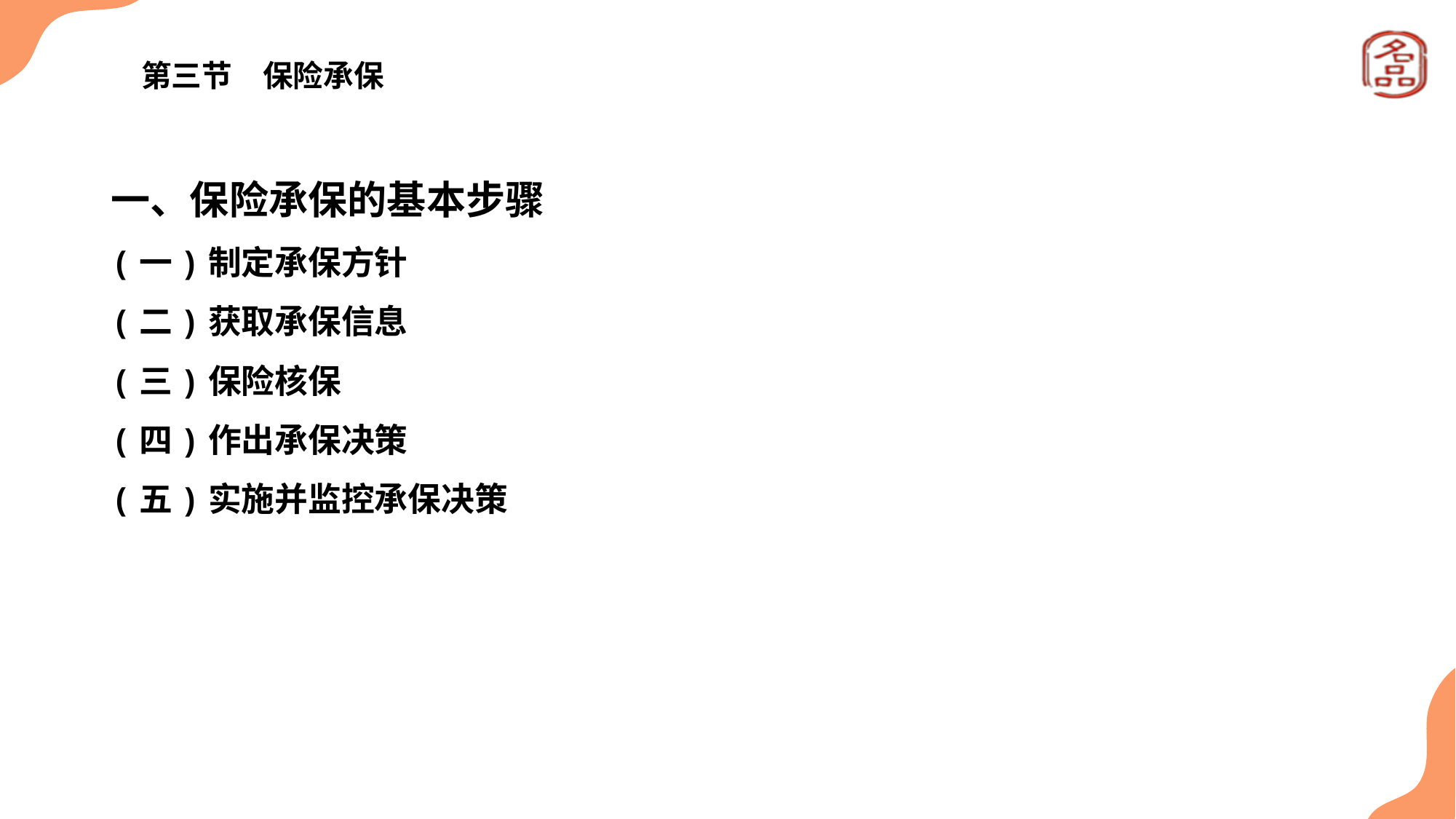

# 第三节　保险承保
一、保险承保的基本步骤
(一)制定承保方针
(二)获取承保信息
(三)保险核保
(四)作出承保决策
(五)实施并监控承保决策